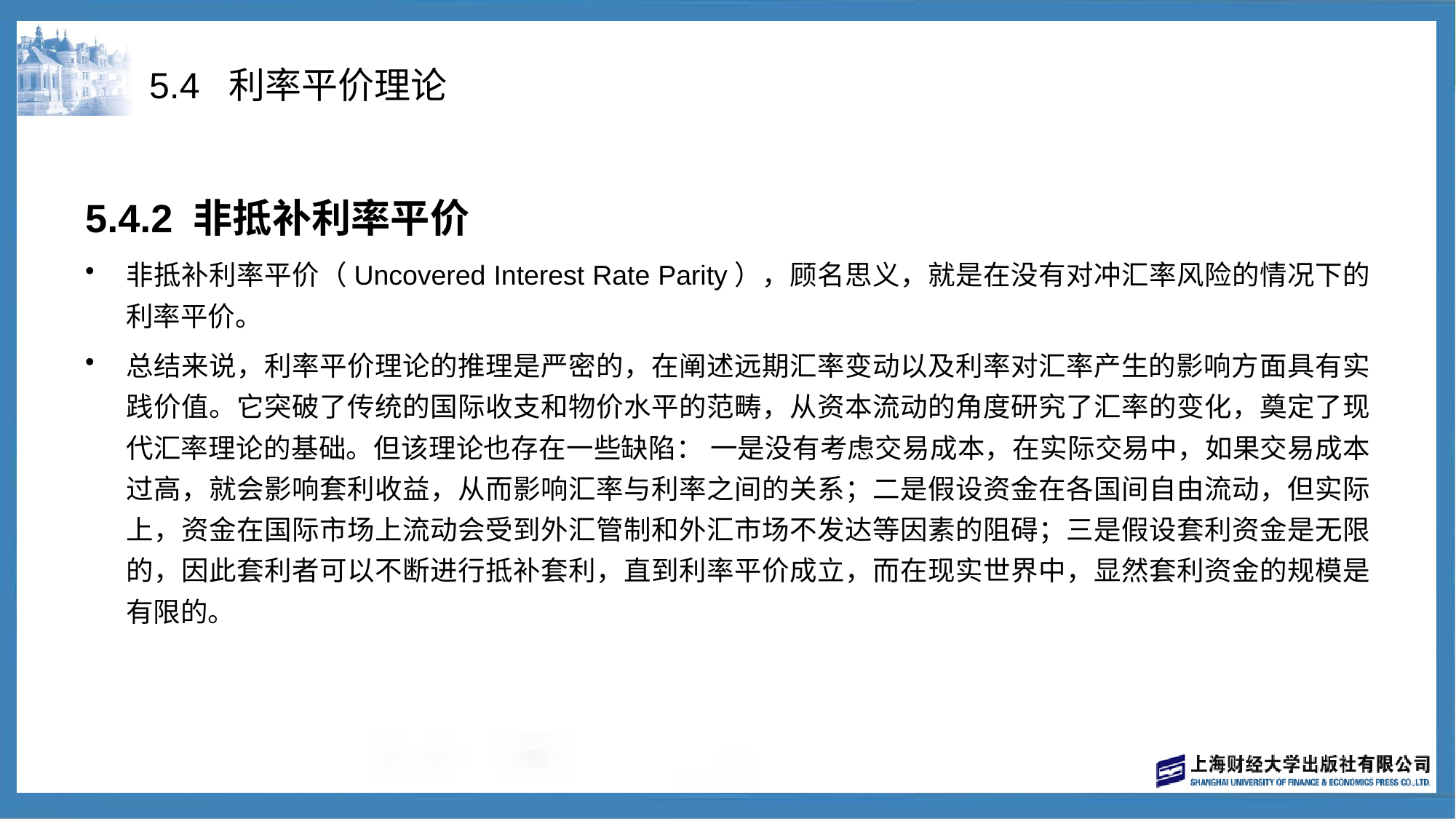

# 5.4  利率平价理论
5.4.2 非抵补利率平价
非抵补利率平价（Uncovered Interest Rate Parity），顾名思义，就是在没有对冲汇率风险的情况下的利率平价。
总结来说，利率平价理论的推理是严密的，在阐述远期汇率变动以及利率对汇率产生的影响方面具有实践价值。它突破了传统的国际收支和物价水平的范畴，从资本流动的角度研究了汇率的变化，奠定了现代汇率理论的基础。但该理论也存在一些缺陷： 一是没有考虑交易成本，在实际交易中，如果交易成本过高，就会影响套利收益，从而影响汇率与利率之间的关系；二是假设资金在各国间自由流动，但实际上，资金在国际市场上流动会受到外汇管制和外汇市场不发达等因素的阻碍；三是假设套利资金是无限的，因此套利者可以不断进行抵补套利，直到利率平价成立，而在现实世界中，显然套利资金的规模是有限的。